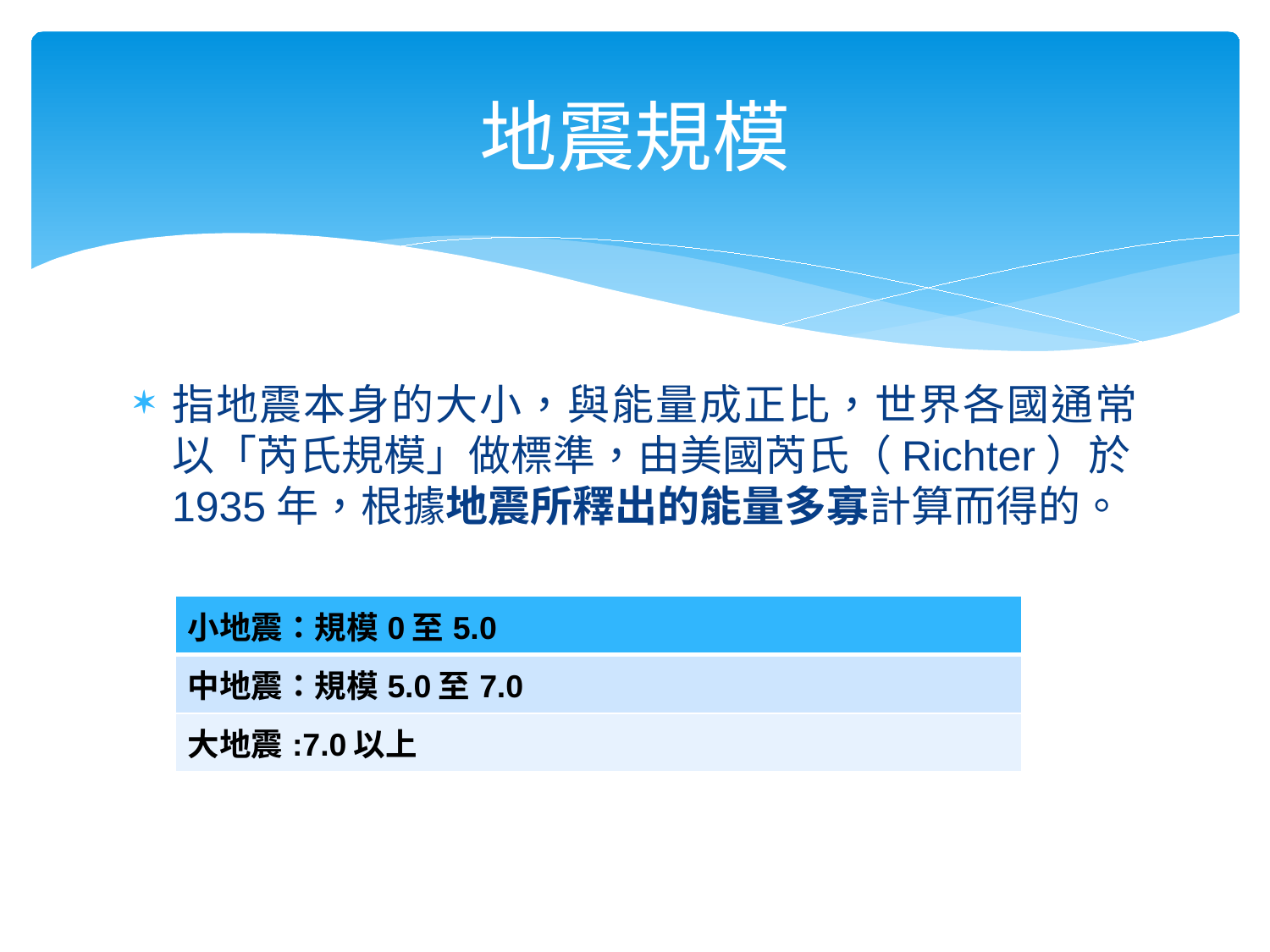

# 地震規模
指地震本身的大小，與能量成正比，世界各國通常以「芮氏規模」做標準，由美國芮氏（Richter）於1935年，根據地震所釋出的能量多寡計算而得的。

| 小地震：規模0至5.0 |
| --- |
| 中地震：規模5.0至7.0 |
| 大地震:7.0以上 |